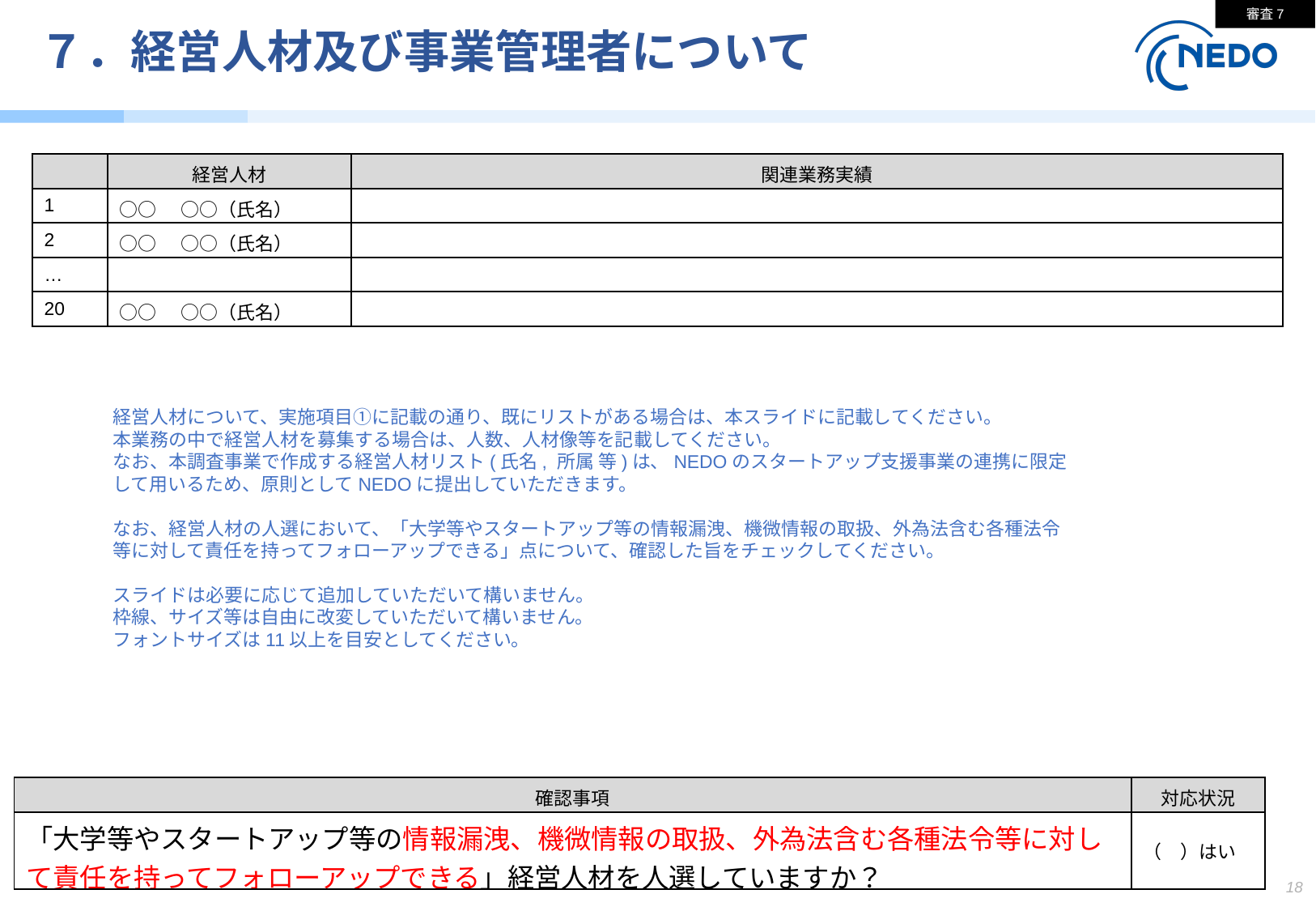

審査7
# ７．経営人材及び事業管理者について
|  | 経営人材 | 関連業務実績 |
| --- | --- | --- |
| 1 | ○○　○○（氏名） |  |
| 2 | ○○　○○（氏名） |  |
| … |  |  |
| 20 | ○○　○○（氏名） |  |
経営人材について、実施項目①に記載の通り、既にリストがある場合は、本スライドに記載してください。
本業務の中で経営人材を募集する場合は、人数、人材像等を記載してください。
なお、本調査事業で作成する経営人材リスト(氏名, 所属 等)は、NEDOのスタートアップ支援事業の連携に限定して用いるため、原則としてNEDOに提出していただきます。

なお、経営人材の人選において、「大学等やスタートアップ等の情報漏洩、機微情報の取扱、外為法含む各種法令等に対して責任を持ってフォローアップできる」点について、確認した旨をチェックしてください。

スライドは必要に応じて追加していただいて構いません。
枠線、サイズ等は自由に改変していただいて構いません。
フォントサイズは11以上を目安としてください。

| 確認事項 | 対応状況 |
| --- | --- |
| 「大学等やスタートアップ等の情報漏洩、機微情報の取扱、外為法含む各種法令等に対して責任を持ってフォローアップできる」経営人材を人選していますか？ | （　）はい |
18